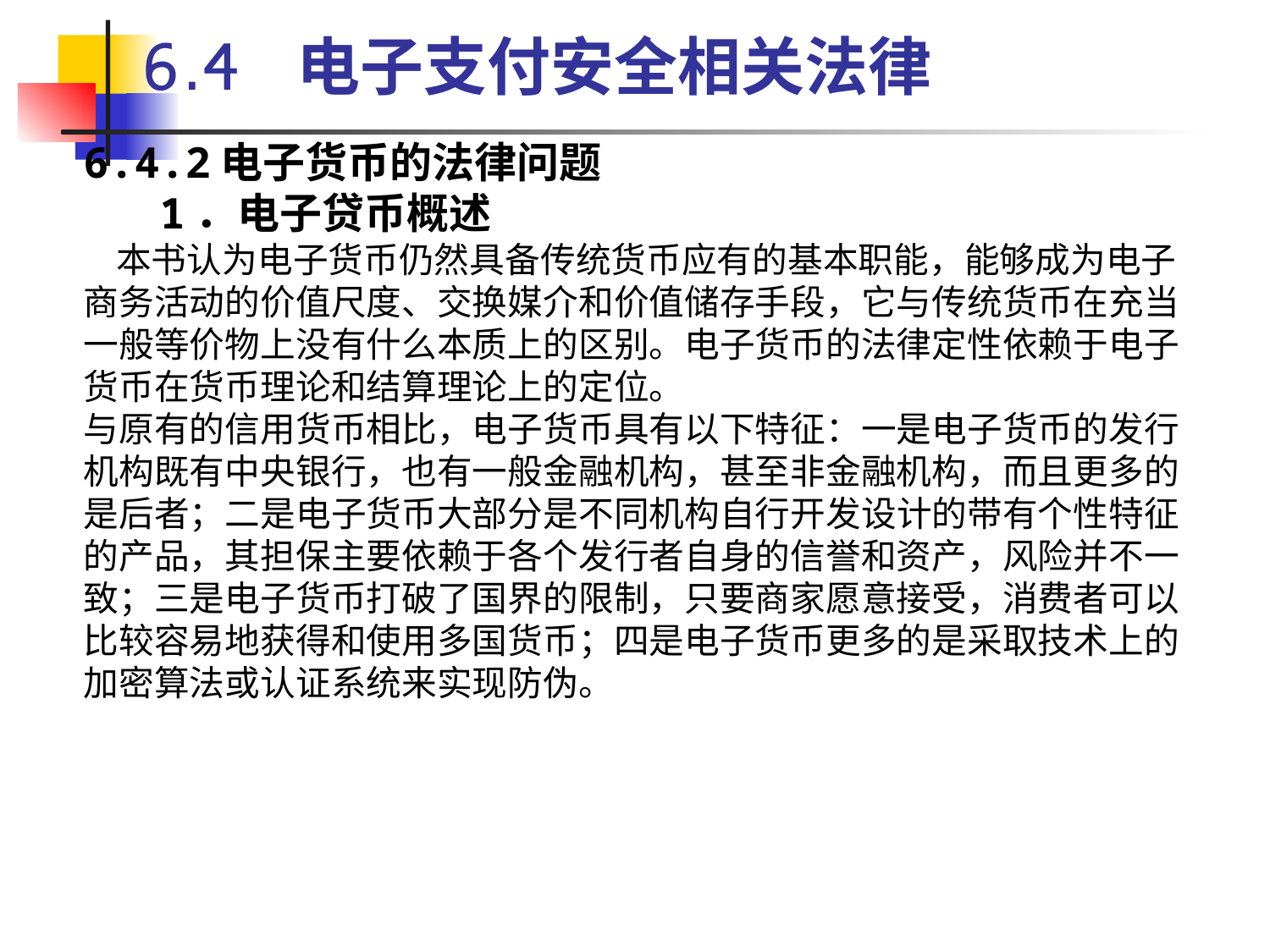

6.4  电子支付安全相关法律
6.4.2电子货币的法律问题
   1．电子贷币概述
   本书认为电子货币仍然具备传统货币应有的基本职能，能够成为电子商务活动的价值尺度、交换媒介和价值储存手段，它与传统货币在充当一般等价物上没有什么本质上的区别。电子货币的法律定性依赖于电子货币在货币理论和结算理论上的定位。
与原有的信用货币相比，电子货币具有以下特征：一是电子货币的发行机构既有中央银行，也有一般金融机构，甚至非金融机构，而且更多的是后者；二是电子货币大部分是不同机构自行开发设计的带有个性特征的产品，其担保主要依赖于各个发行者自身的信誉和资产，风险并不一致；三是电子货币打破了国界的限制，只要商家愿意接受，消费者可以比较容易地获得和使用多国货币；四是电子货币更多的是采取技术上的加密算法或认证系统来实现防伪。